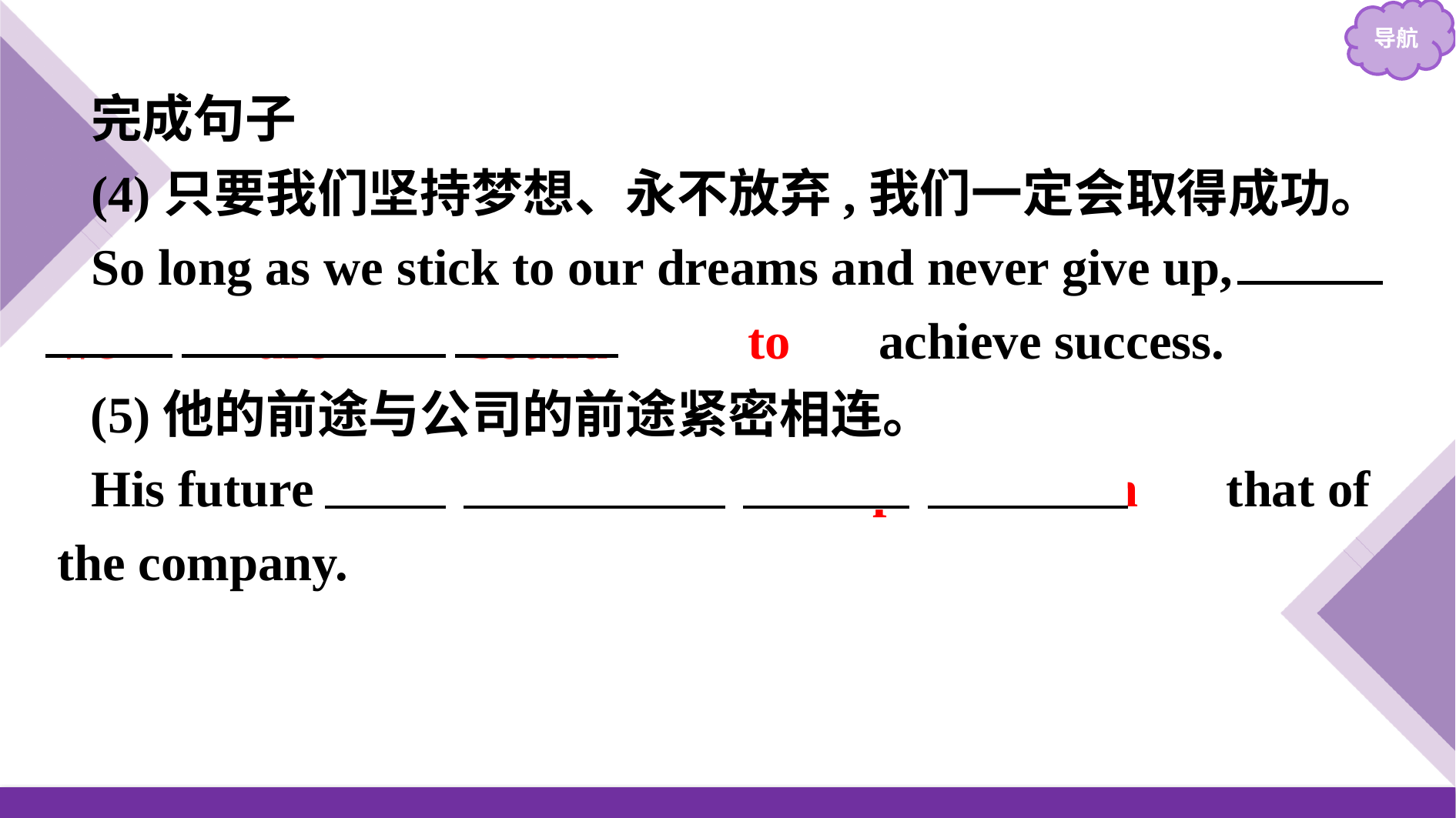

完成句子
(4)只要我们坚持梦想、永不放弃,我们一定会取得成功。
So long as we stick to our dreams and never give up,　we　 　are　 　bound　 　to　 achieve success.
(5)他的前途与公司的前途紧密相连。
His future　is　 　bound　 　up　 　with　 that of the company.